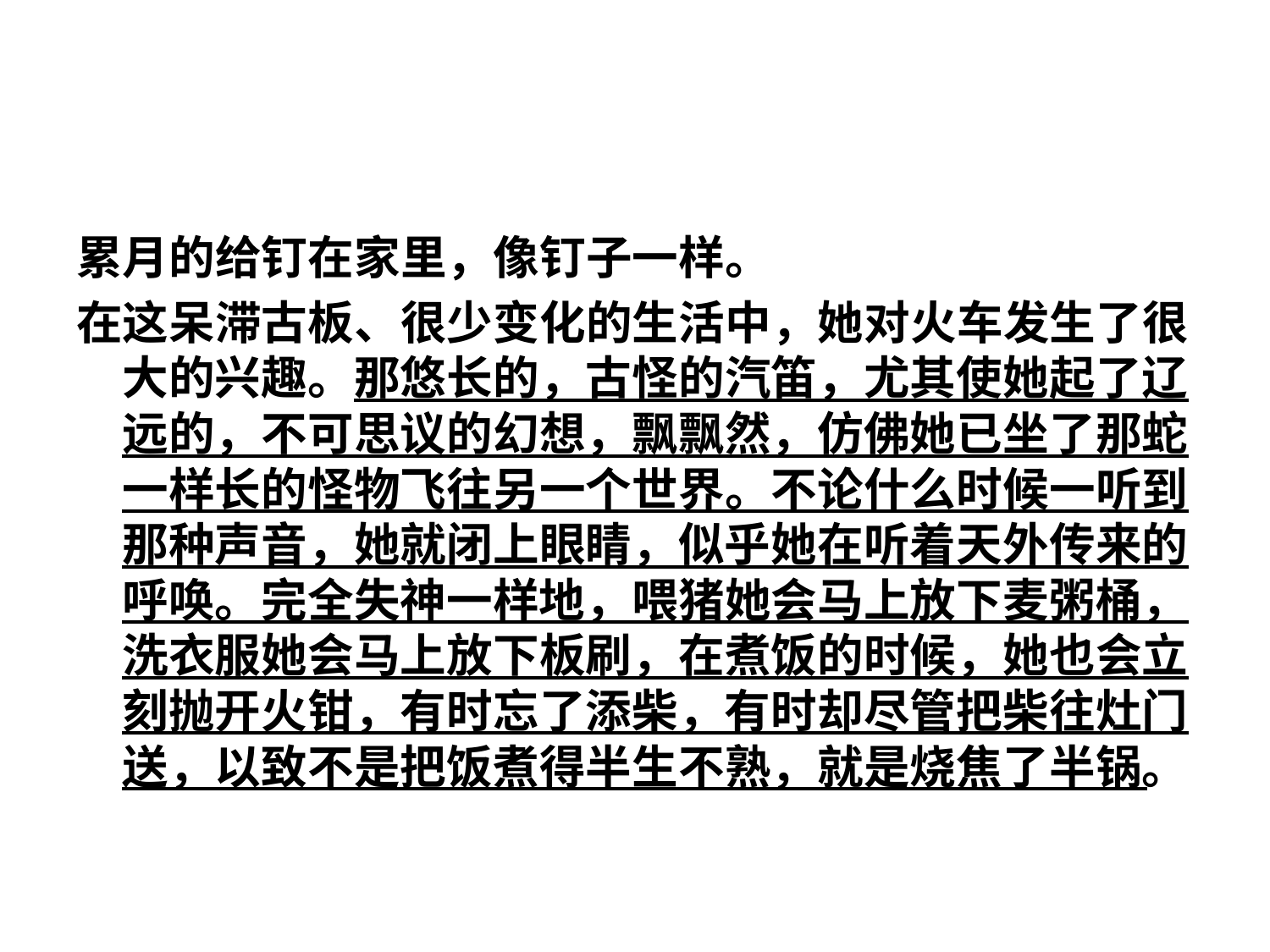

#
累月的给钉在家里，像钉子一样。
在这呆滞古板、很少变化的生活中，她对火车发生了很大的兴趣。那悠长的，古怪的汽笛，尤其使她起了辽远的，不可思议的幻想，飘飘然，仿佛她已坐了那蛇一样长的怪物飞往另一个世界。不论什么时候一听到那种声音，她就闭上眼睛，似乎她在听着天外传来的呼唤。完全失神一样地，喂猪她会马上放下麦粥桶，洗衣服她会马上放下板刷，在煮饭的时候，她也会立刻抛开火钳，有时忘了添柴，有时却尽管把柴往灶门送，以致不是把饭煮得半生不熟，就是烧焦了半锅。